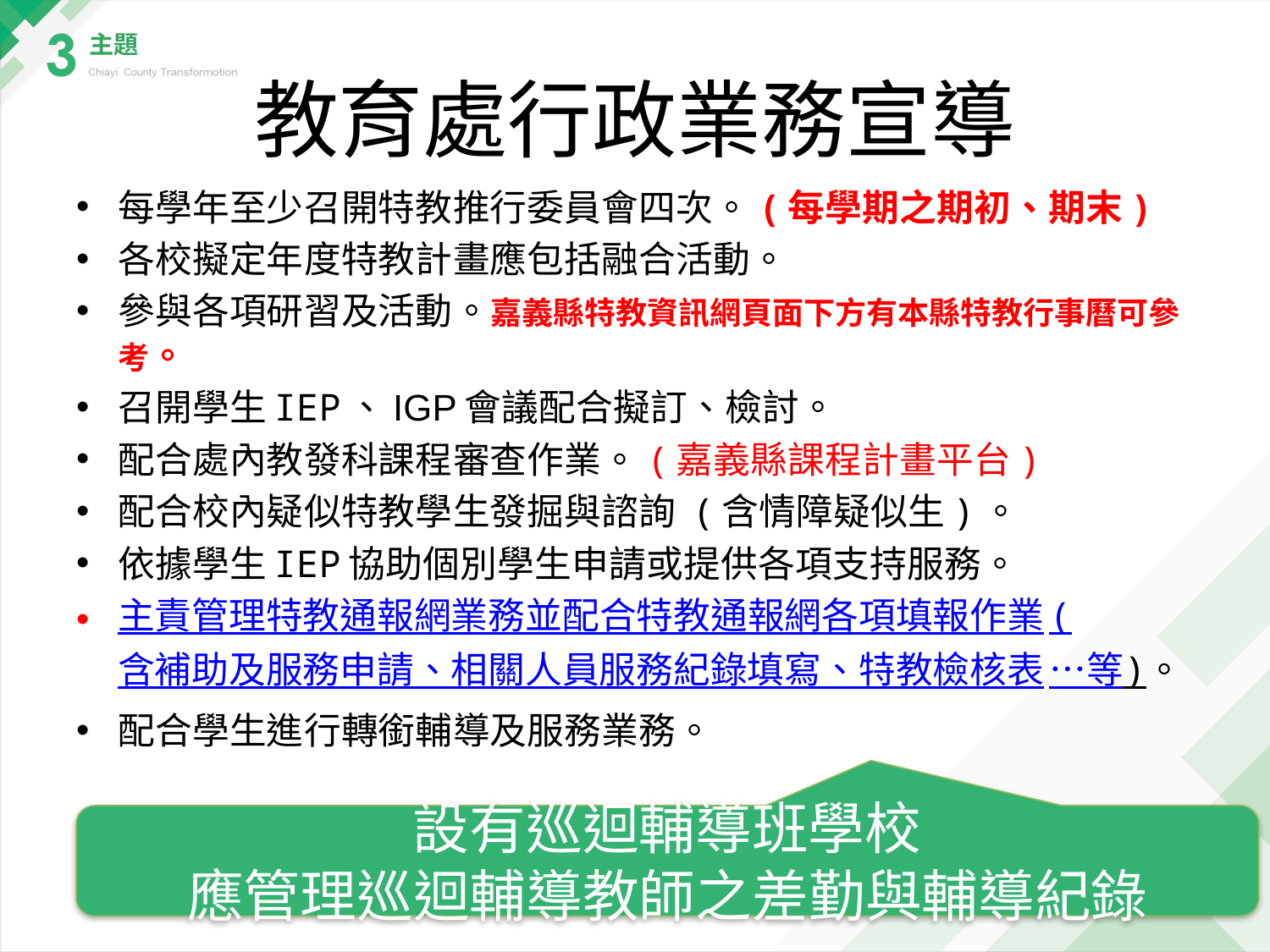

主題
# 教育處行政業務宣導
每學年至少召開特教推行委員會四次。(每學期之期初、期末)
各校擬定年度特教計畫應包括融合活動。
參與各項研習及活動。嘉義縣特教資訊網頁面下方有本縣特教行事曆可參考。
召開學生IEP、IGP會議配合擬訂、檢討。
配合處內教發科課程審查作業。(嘉義縣課程計畫平台)
配合校內疑似特教學生發掘與諮詢 (含情障疑似生)。
依據學生IEP協助個別學生申請或提供各項支持服務。
主責管理特教通報網業務並配合特教通報網各項填報作業(含補助及服務申請、相關人員服務紀錄填寫、特教檢核表…等)。
配合學生進行轉銜輔導及服務業務。
設有巡迴輔導班學校
應管理巡迴輔導教師之差勤與輔導紀錄